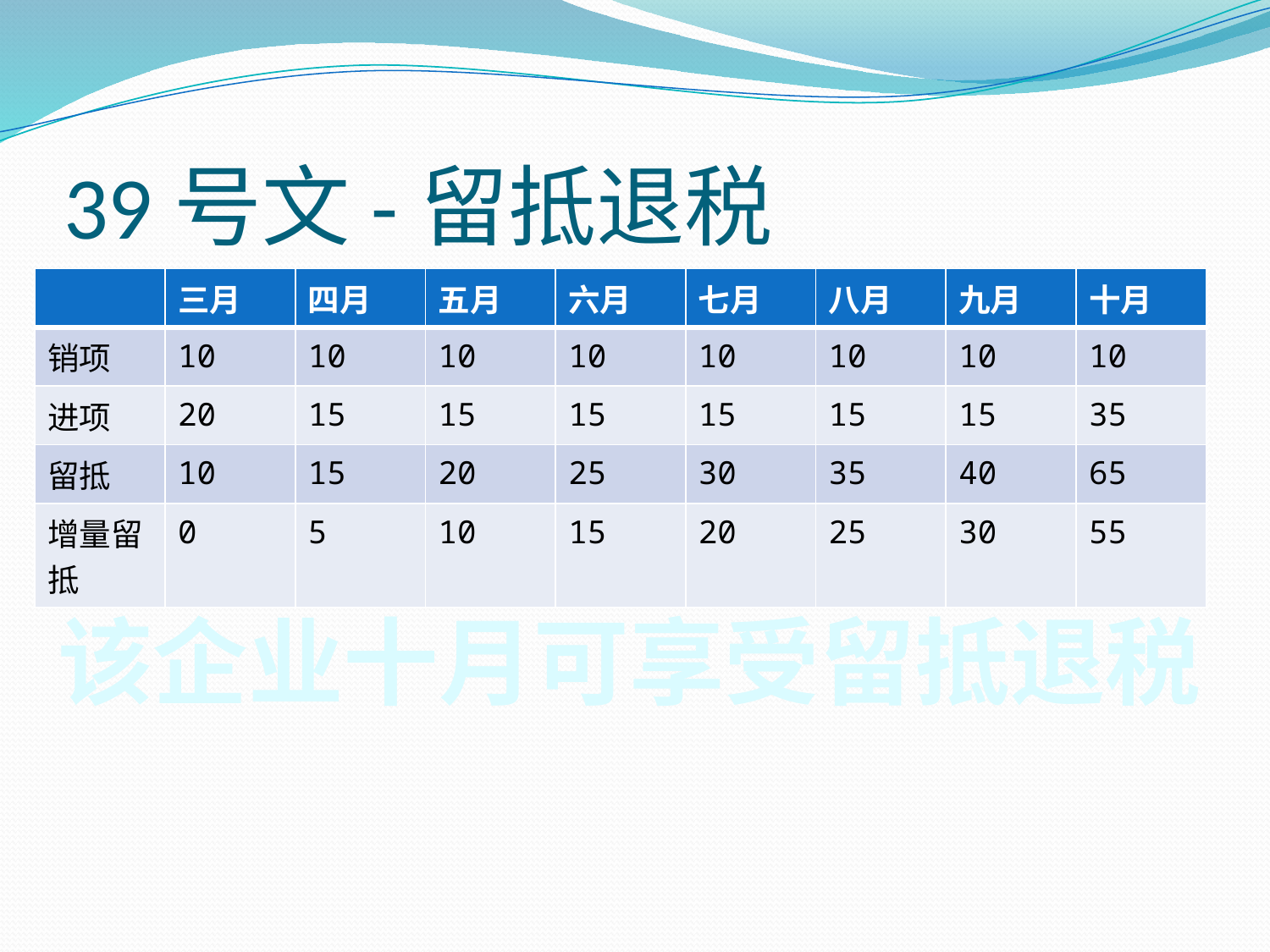

# 39号文-留抵退税
|  | 三月 | 四月 | 五月 | 六月 | 七月 | 八月 | 九月 | 十月 |
| --- | --- | --- | --- | --- | --- | --- | --- | --- |
| 销项 | 10 | 10 | 10 | 10 | 10 | 10 | 10 | 10 |
| 进项 | 20 | 15 | 15 | 15 | 15 | 15 | 15 | 35 |
| 留抵 | 10 | 15 | 20 | 25 | 30 | 35 | 40 | 65 |
| 增量留抵 | 0 | 5 | 10 | 15 | 20 | 25 | 30 | 55 |
该企业十月可享受留抵退税